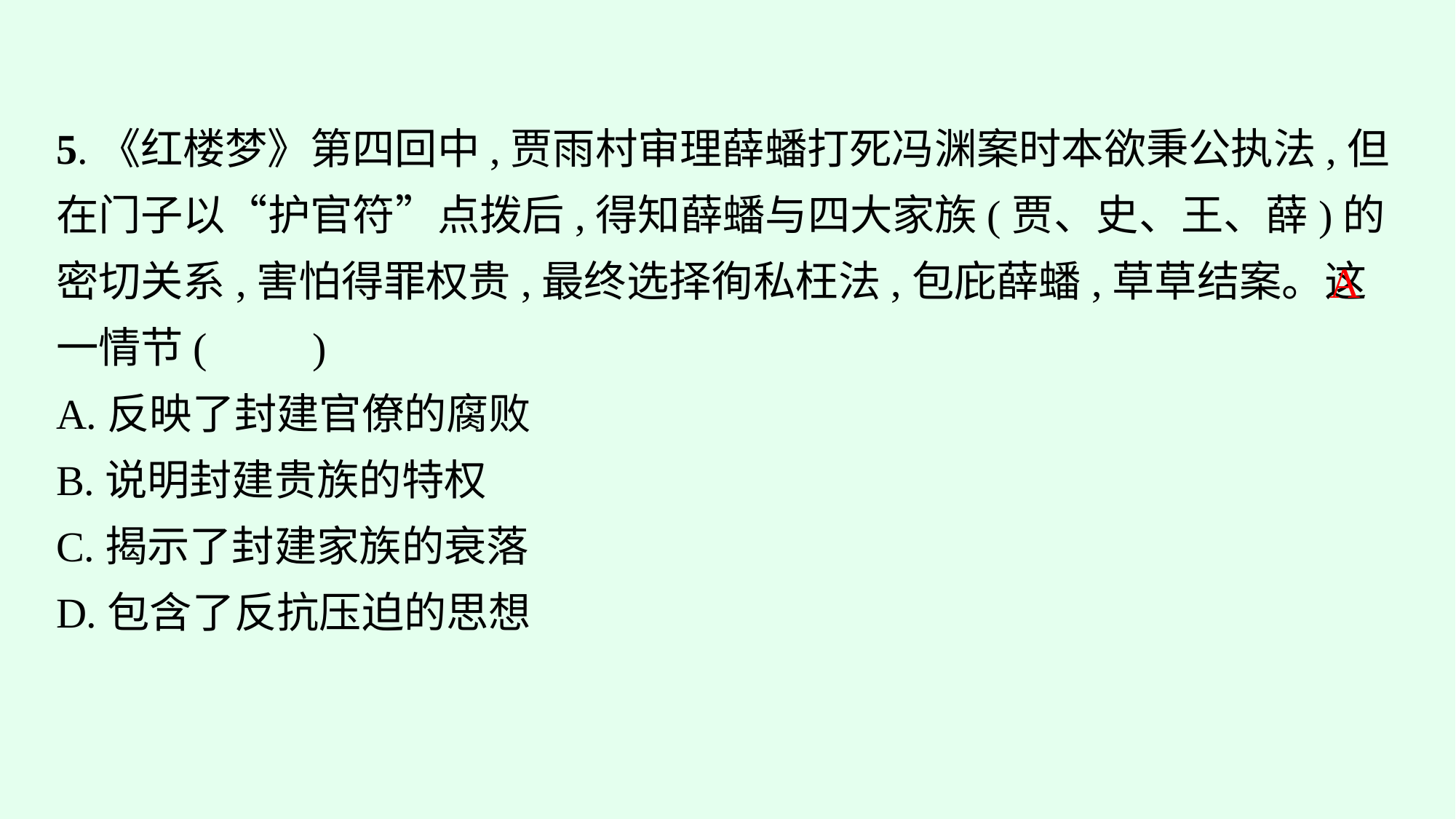

5.《红楼梦》第四回中,贾雨村审理薛蟠打死冯渊案时本欲秉公执法,但在门子以“护官符”点拨后,得知薛蟠与四大家族(贾、史、王、薛)的密切关系,害怕得罪权贵,最终选择徇私枉法,包庇薛蟠,草草结案。这一情节(　　)
A.反映了封建官僚的腐败
B.说明封建贵族的特权
C.揭示了封建家族的衰落
D.包含了反抗压迫的思想
A